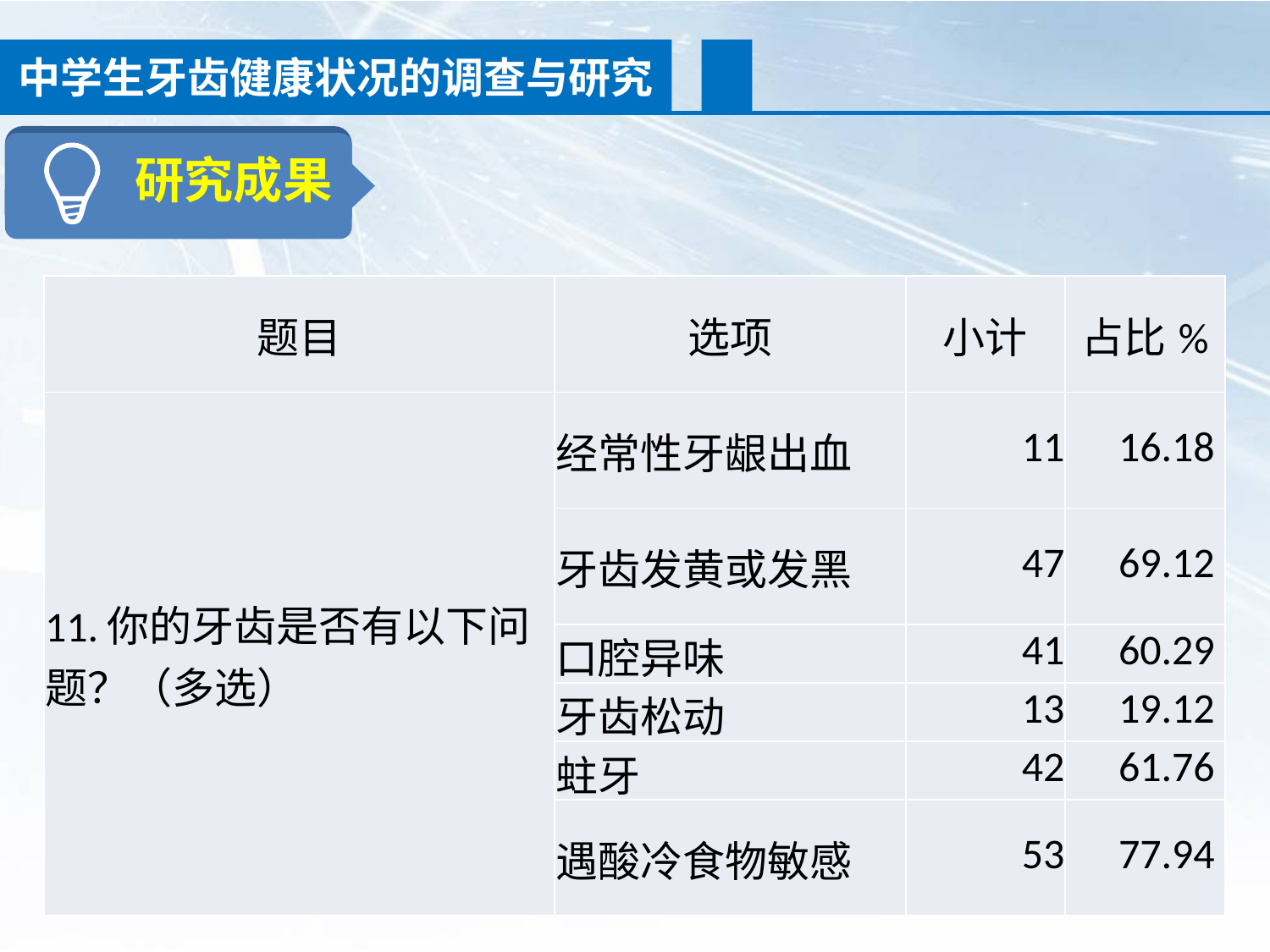

中学生牙齿健康状况的调查与研究

研究成果
| 题目 | 选项 | 小计 | 占比% |
| --- | --- | --- | --- |
| 11.你的牙齿是否有以下问题？（多选） | 经常性牙龈出血 | 11 | 16.18 |
|  | 牙齿发黄或发黑 | 47 | 69.12 |
|  | 口腔异味 | 41 | 60.29 |
|  | 牙齿松动 | 13 | 19.12 |
|  | 蛀牙 | 42 | 61.76 |
|  | 遇酸冷食物敏感 | 53 | 77.94 |